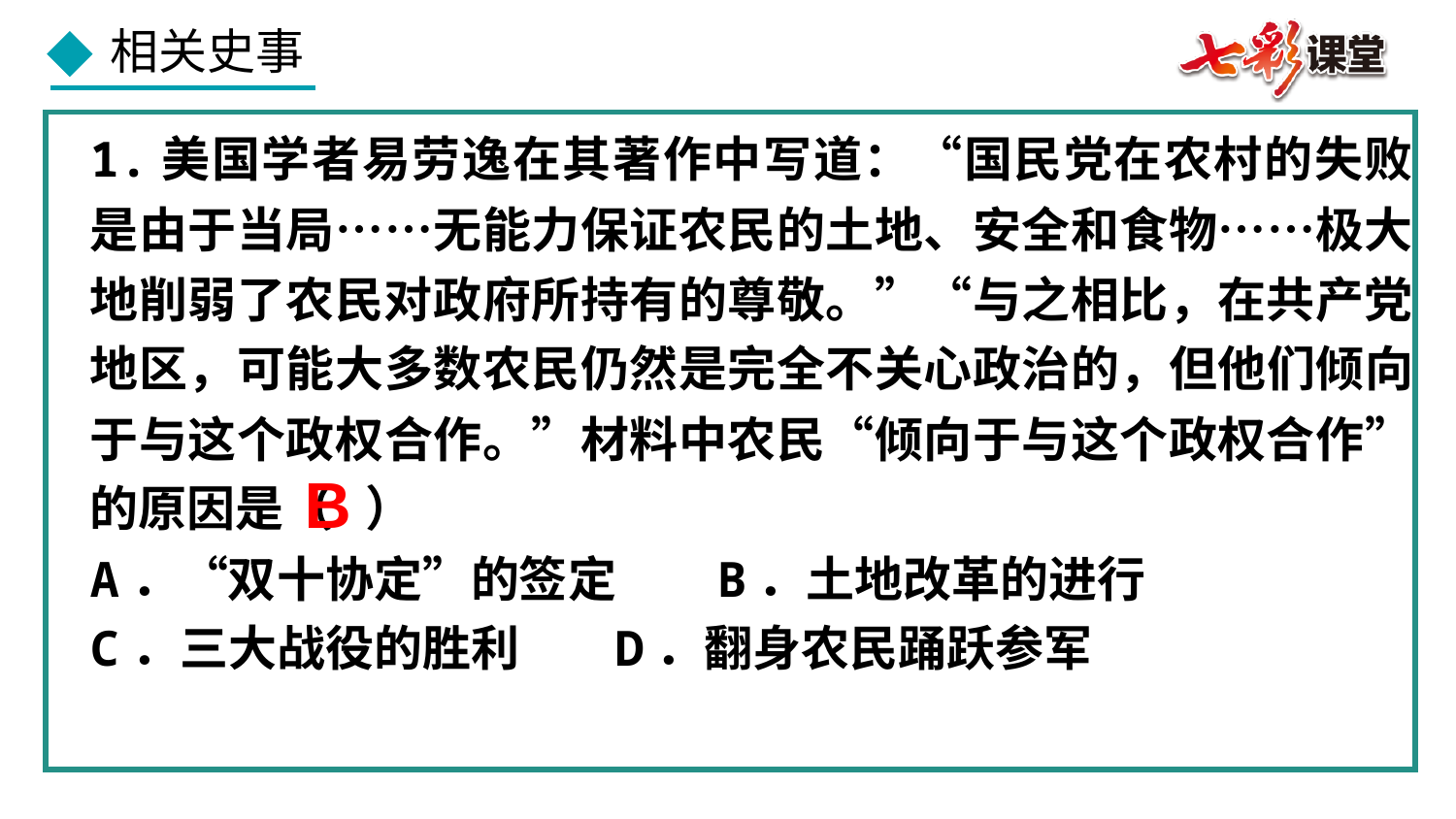

1.美国学者易劳逸在其著作中写道：“国民党在农村的失败是由于当局……无能力保证农民的土地、安全和食物……极大地削弱了农民对政府所持有的尊敬。”“与之相比，在共产党地区，可能大多数农民仍然是完全不关心政治的，但他们倾向于与这个政权合作。”材料中农民“倾向于与这个政权合作”的原因是（   ）
A．“双十协定”的签定	   B．土地改革的进行
C．三大战役的胜利	       D．翻身农民踊跃参军
B